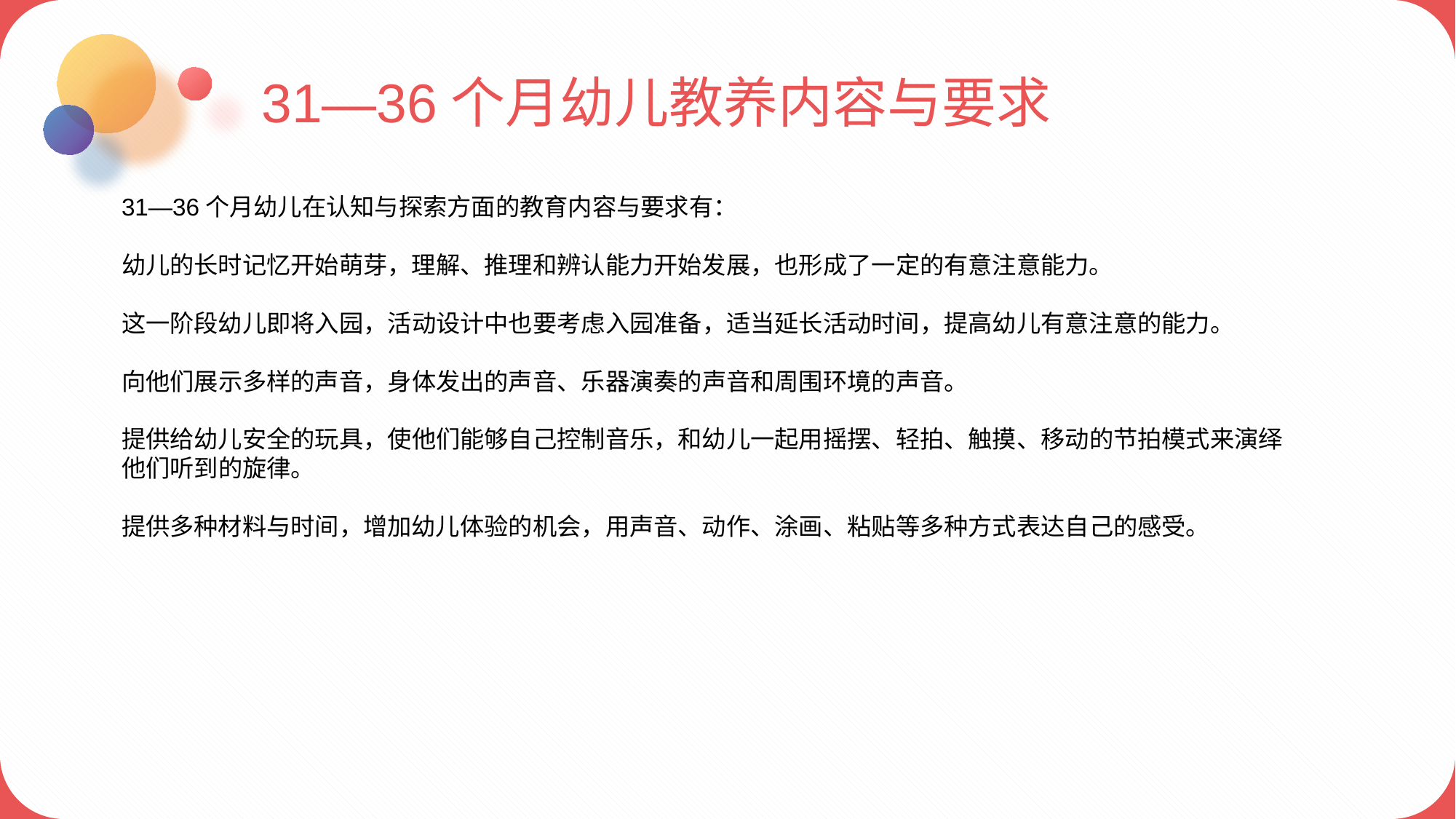

31—36个月幼儿教养内容与要求
31—36个月幼儿在认知与探索方面的教育内容与要求有：

幼儿的长时记忆开始萌芽，理解、推理和辨认能力开始发展，也形成了一定的有意注意能力。

这一阶段幼儿即将入园，活动设计中也要考虑入园准备，适当延长活动时间，提高幼儿有意注意的能力。

向他们展示多样的声音，身体发出的声音、乐器演奏的声音和周围环境的声音。

提供给幼儿安全的玩具，使他们能够自己控制音乐，和幼儿一起用摇摆、轻拍、触摸、移动的节拍模式来演绎他们听到的旋律。

提供多种材料与时间，增加幼儿体验的机会，用声音、动作、涂画、粘贴等多种方式表达自己的感受。